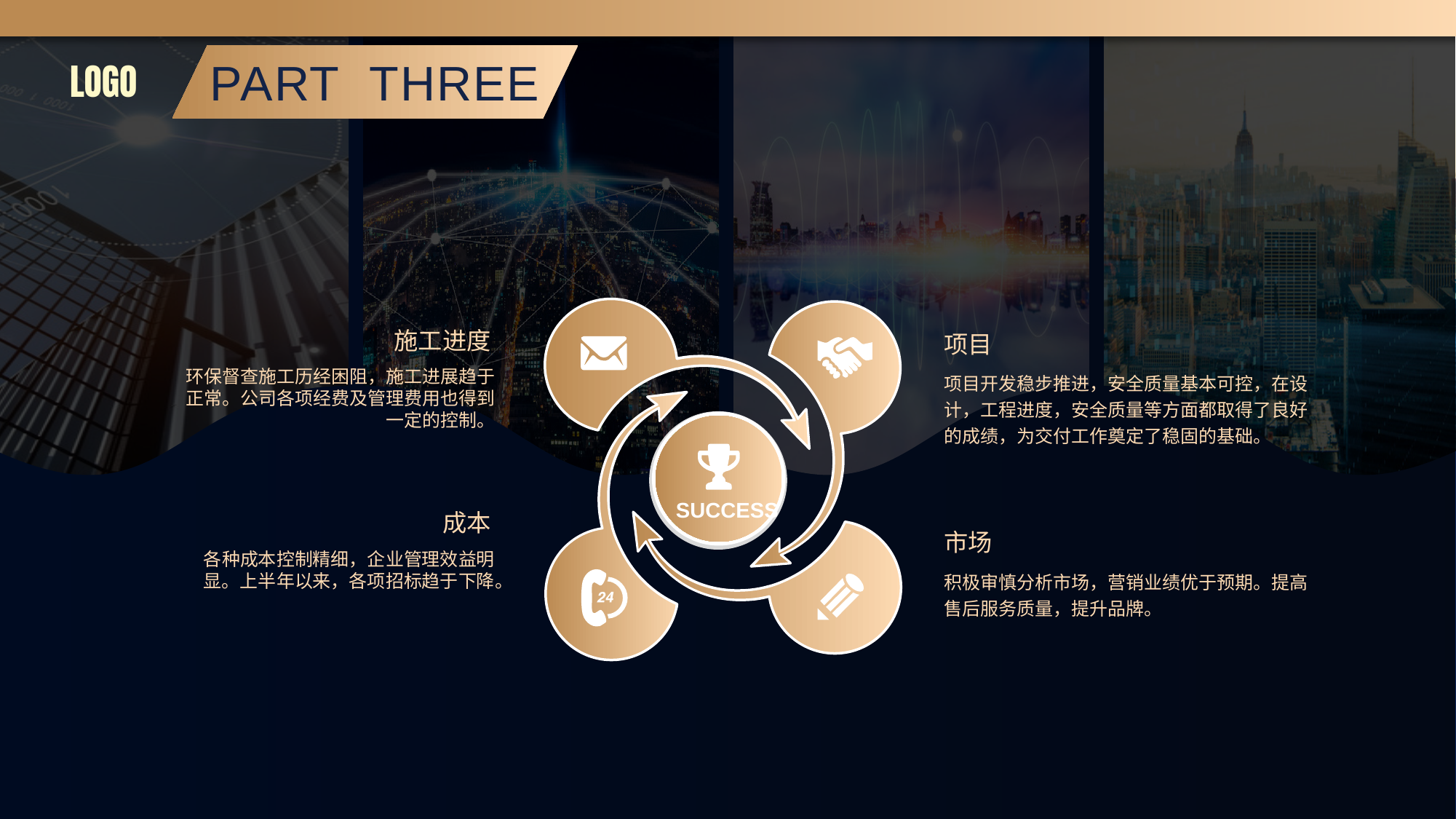

PART  THREE
LOGO

SUCCESS

施工进度
项目
环保督查施工历经困阻，施工进展趋于正常。公司各项经费及管理费用也得到一定的控制。
项目开发稳步推进，安全质量基本可控，在设计，工程进度，安全质量等方面都取得了良好的成绩，为交付工作奠定了稳固的基础。
成本
市场
各种成本控制精细，企业管理效益明显。上半年以来，各项招标趋于下降。
积极审慎分析市场，营销业绩优于预期。提高售后服务质量，提升品牌。